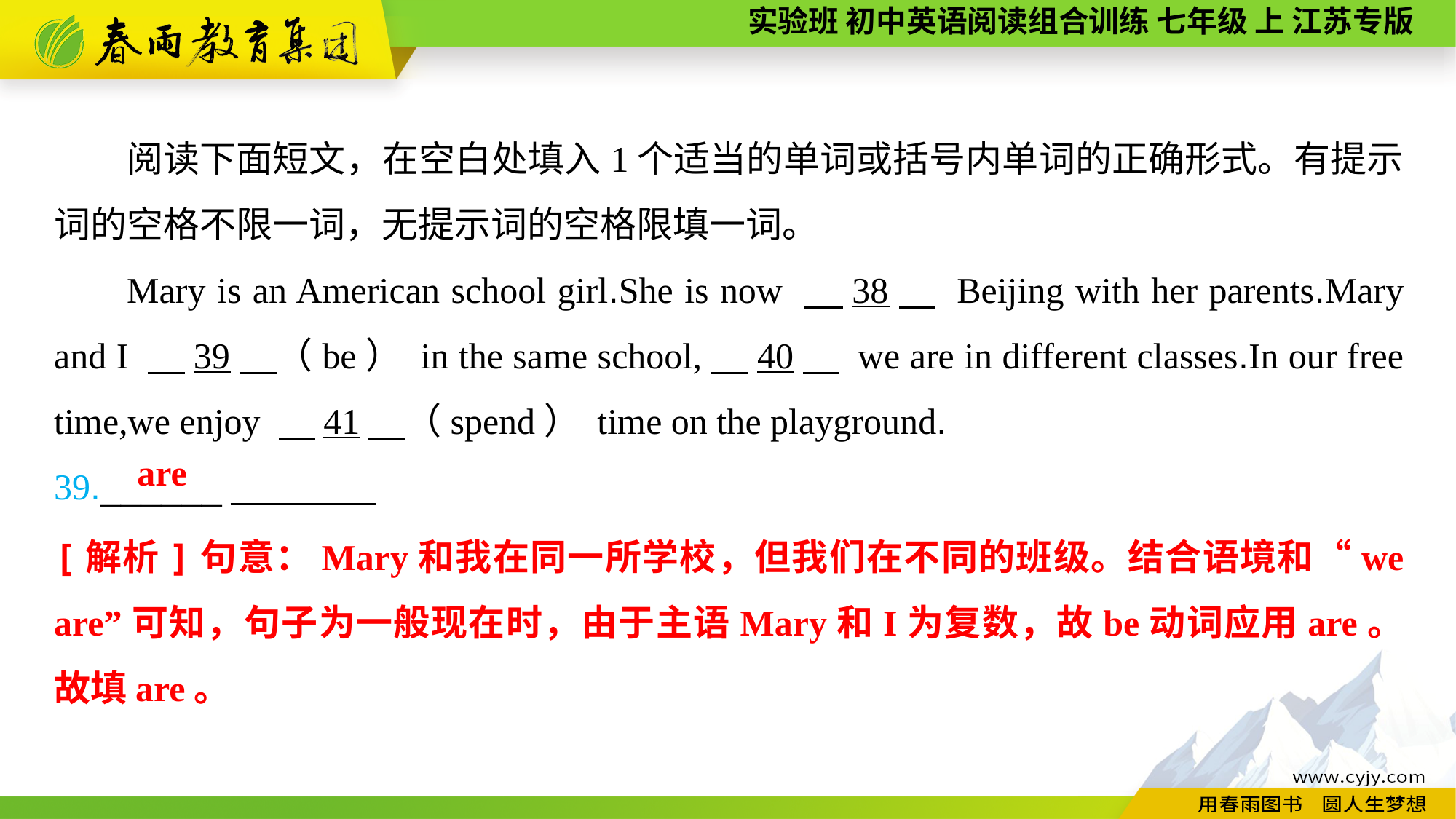

阅读下面短文，在空白处填入1个适当的单词或括号内单词的正确形式。有提示词的空格不限一词，无提示词的空格限填一词。
Mary is an American school girl.She is now 　38　 Beijing with her parents.Mary and I 　39　（be） in the same school,　40　 we are in different classes.In our free time,we enjoy 　41　（spend） time on the playground.
39.______
are
[解析]句意：Mary和我在同一所学校，但我们在不同的班级。结合语境和“we are”可知，句子为一般现在时，由于主语Mary和I为复数，故be动词应用are。故填are。